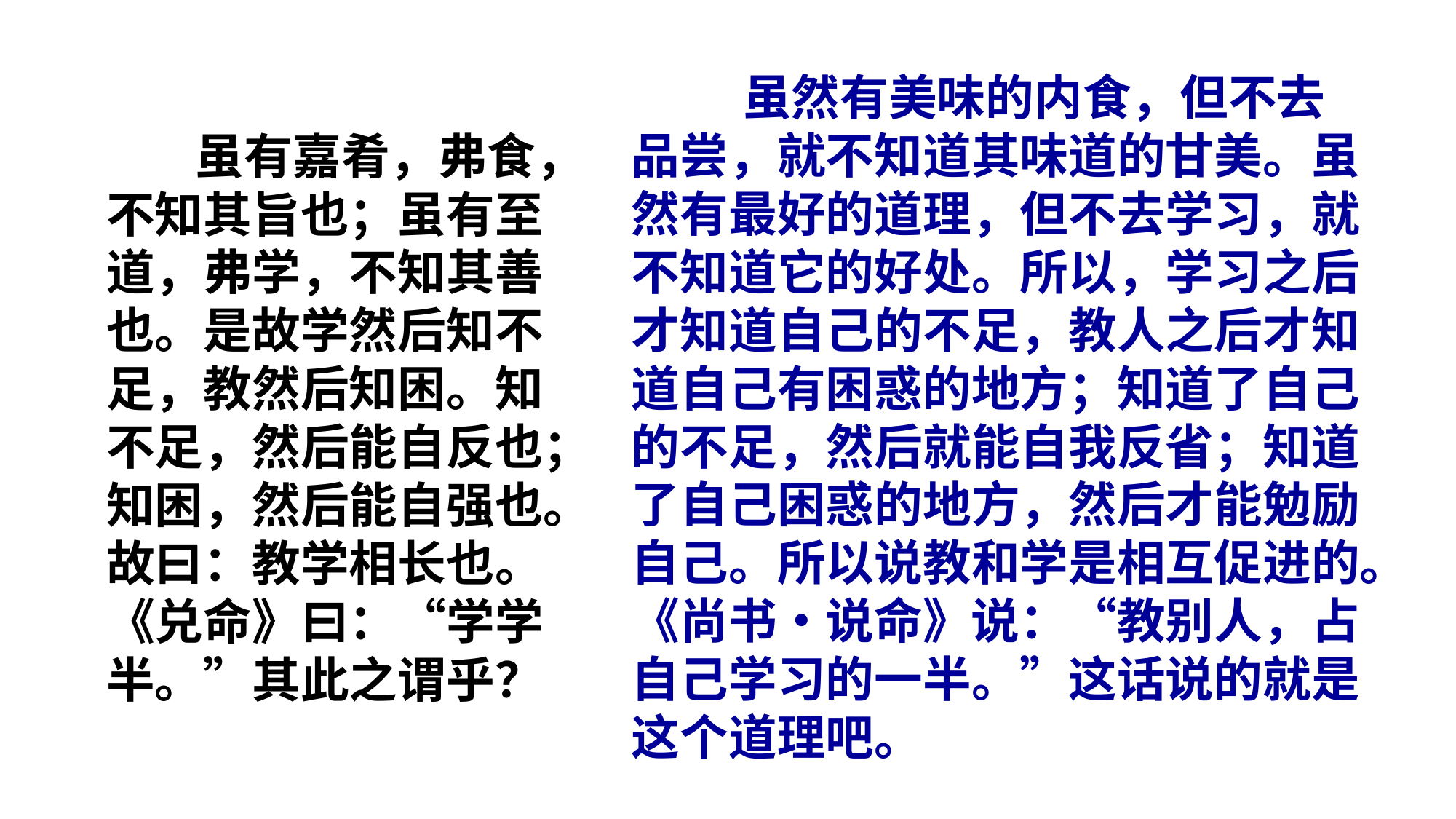

虽然有美味的内食，但不去品尝，就不知道其味道的甘美。虽然有最好的道理，但不去学习，就不知道它的好处。所以，学习之后才知道自己的不足，教人之后才知道自己有困惑的地方；知道了自己的不足，然后就能自我反省；知道了自己困惑的地方，然后才能勉励自己。所以说教和学是相互促进的。《尚书•说命》说：“教别人，占自己学习的一半。”这话说的就是这个道理吧。
       虽有嘉肴，弗食，不知其旨也；虽有至道，弗学，不知其善也。是故学然后知不足，教然后知困。知不足，然后能自反也；知困，然后能自强也。故曰：教学相长也。《兑命》曰：“学学半。”其此之谓乎？